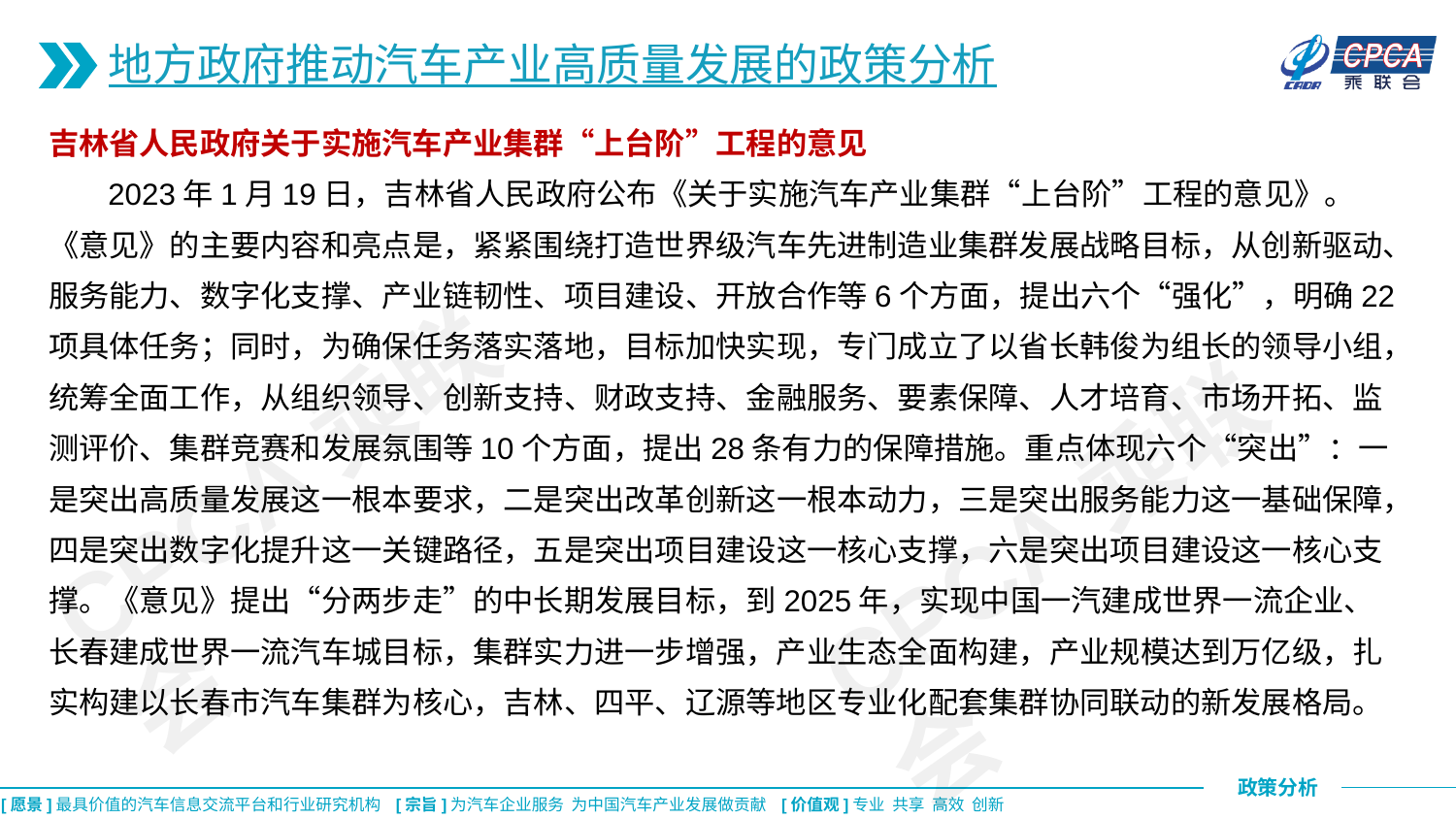

地方政府推动汽车产业高质量发展的政策分析
吉林省人民政府关于实施汽车产业集群“上台阶”工程的意见
       2023年1月19日，吉林省人民政府公布《关于实施汽车产业集群“上台阶”工程的意见》。《意见》的主要内容和亮点是，紧紧围绕打造世界级汽车先进制造业集群发展战略目标，从创新驱动、服务能力、数字化支撑、产业链韧性、项目建设、开放合作等6个方面，提出六个“强化”，明确22项具体任务；同时，为确保任务落实落地，目标加快实现，专门成立了以省长韩俊为组长的领导小组，统筹全面工作，从组织领导、创新支持、财政支持、金融服务、要素保障、人才培育、市场开拓、监测评价、集群竞赛和发展氛围等10个方面，提出28条有力的保障措施。重点体现六个“突出”：一是突出高质量发展这一根本要求，二是突出改革创新这一根本动力，三是突出服务能力这一基础保障，四是突出数字化提升这一关键路径，五是突出项目建设这一核心支撑，六是突出项目建设这一核心支撑。《意见》提出“分两步走”的中长期发展目标，到2025年，实现中国一汽建成世界一流企业、长春建成世界一流汽车城目标，集群实力进一步增强，产业生态全面构建，产业规模达到万亿级，扎实构建以长春市汽车集群为核心，吉林、四平、辽源等地区专业化配套集群协同联动的新发展格局。
CPCA乘联会
CPCA乘联会